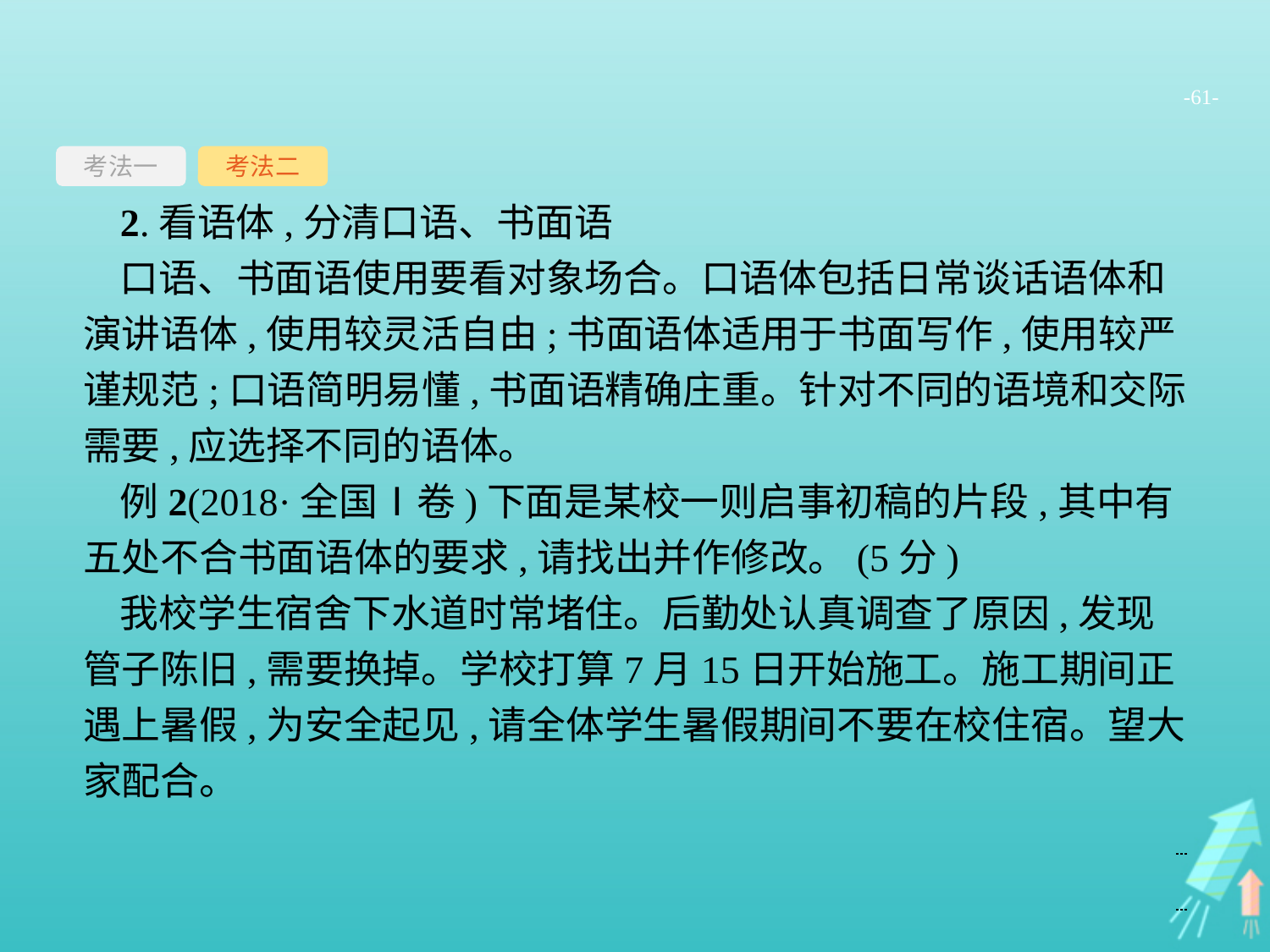

-61-
考法一
考法二
2.看语体,分清口语、书面语
口语、书面语使用要看对象场合。口语体包括日常谈话语体和演讲语体,使用较灵活自由;书面语体适用于书面写作,使用较严谨规范;口语简明易懂,书面语精确庄重。针对不同的语境和交际需要,应选择不同的语体。
例2(2018·全国Ⅰ卷)下面是某校一则启事初稿的片段,其中有五处不合书面语体的要求,请找出并作修改。(5分)
我校学生宿舍下水道时常堵住。后勤处认真调查了原因,发现管子陈旧,需要换掉。学校打算7月15日开始施工。施工期间正遇上暑假,为安全起见,请全体学生暑假期间不要在校住宿。望大家配合。